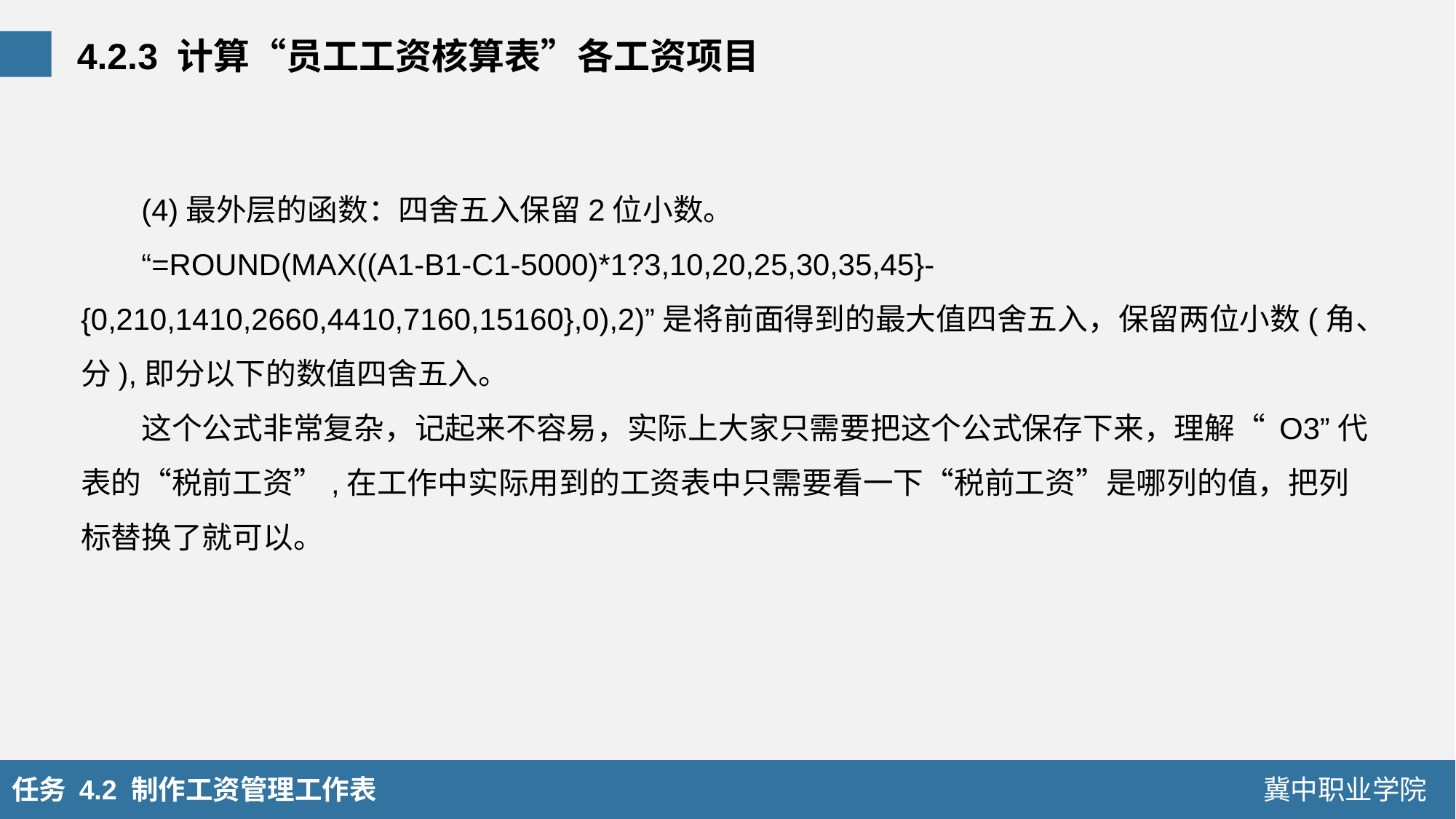

4.2.3 计算“员工工资核算表”各工资项目
(4)最外层的函数：四舍五入保留2位小数。
“=ROUND(MAX((A1-B1-C1-5000)*1?3,10,20,25,30,35,45}-{0,210,1410,2660,4410,7160,15160},0),2)”是将前面得到的最大值四舍五入，保留两位小数(角、分),即分以下的数值四舍五入。
这个公式非常复杂，记起来不容易，实际上大家只需要把这个公式保存下来，理解“ O3”代表的“税前工资”,在工作中实际用到的工资表中只需要看一下“税前工资”是哪列的值，把列标替换了就可以。

任务 4.2 制作工资管理工作表
冀中职业学院